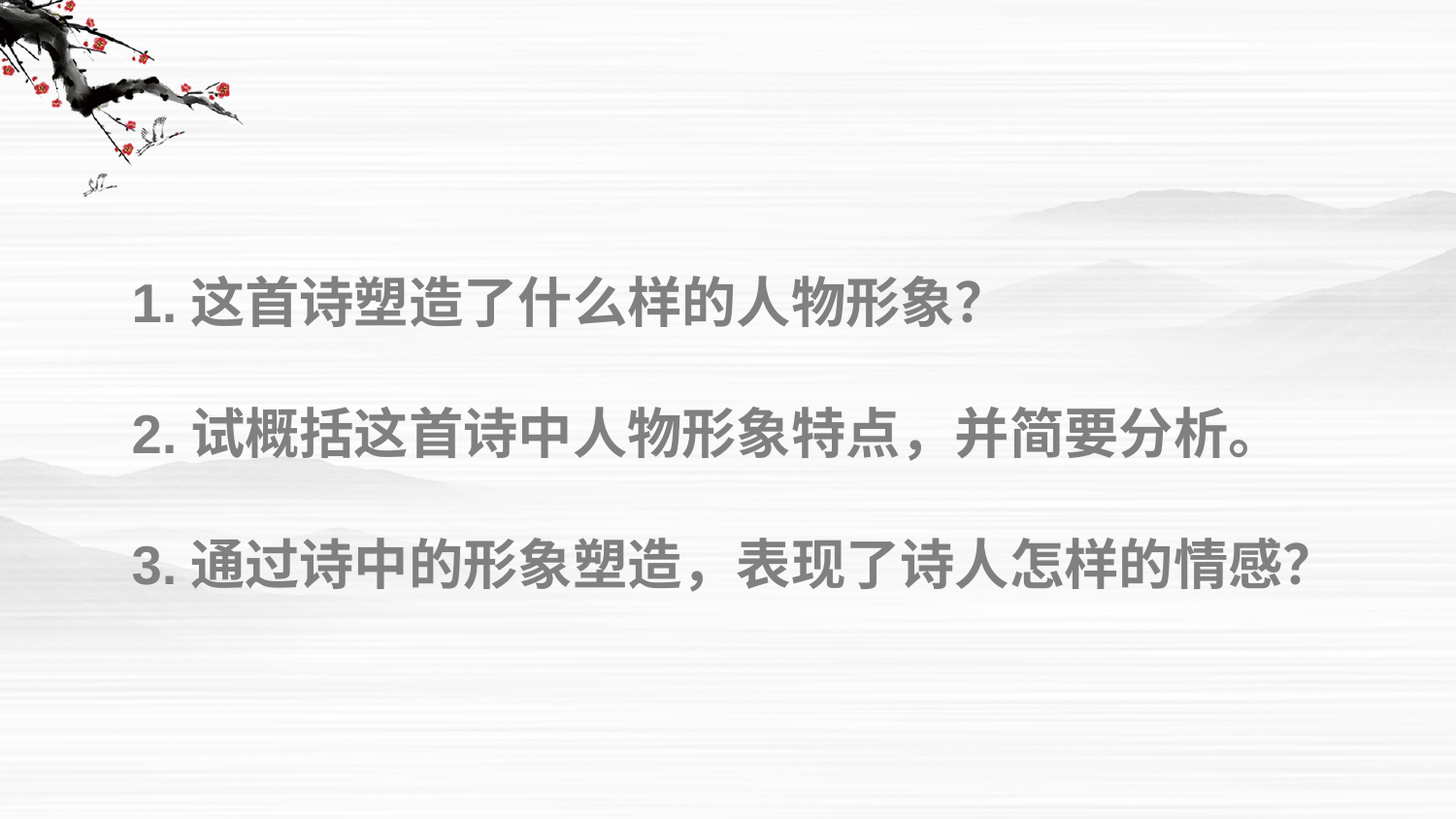

1.这首诗塑造了什么样的人物形象？
2.试概括这首诗中人物形象特点，并简要分析。
3.通过诗中的形象塑造，表现了诗人怎样的情感？